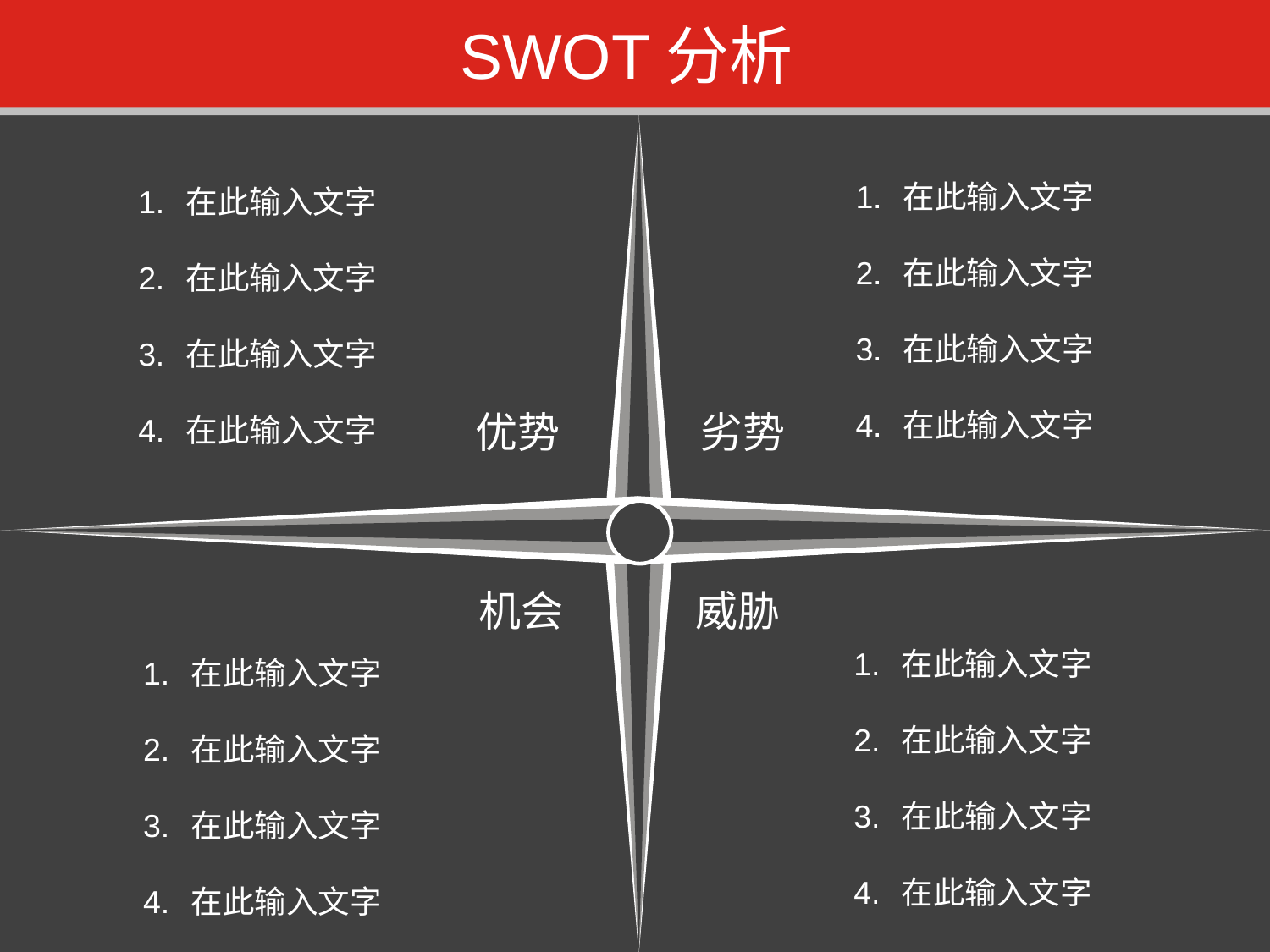

标题
SWOT分析
在此输入文字
在此输入文字
在此输入文字
在此输入文字
在此输入文字
在此输入文字
在此输入文字
在此输入文字
优势
劣势
威胁
机会
在此输入文字
在此输入文字
在此输入文字
在此输入文字
在此输入文字
在此输入文字
在此输入文字
在此输入文字